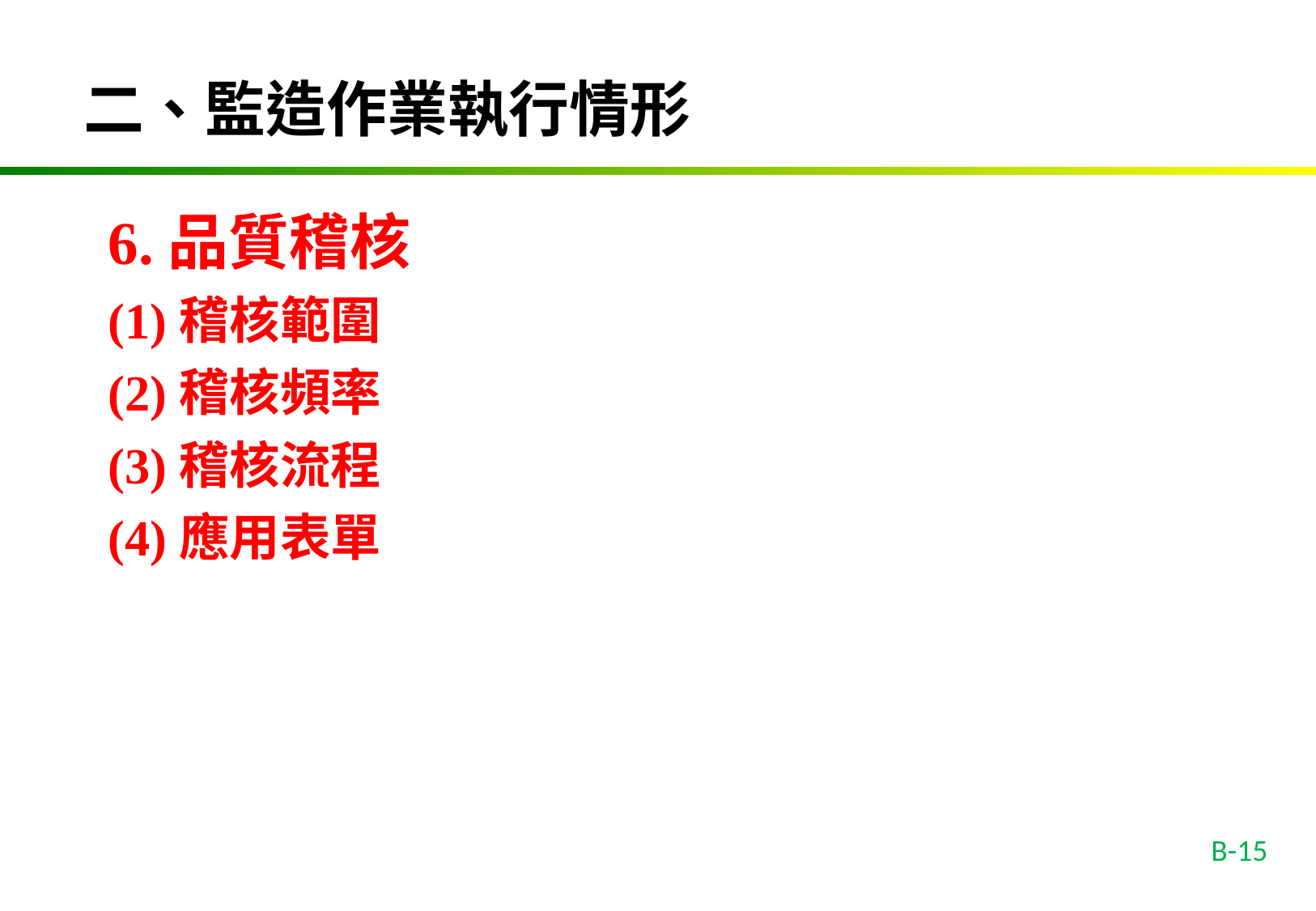

二、監造作業執行情形

6.品質稽核
(1)稽核範圍
(2)稽核頻率
(3)稽核流程
(4)應用表單
B-15